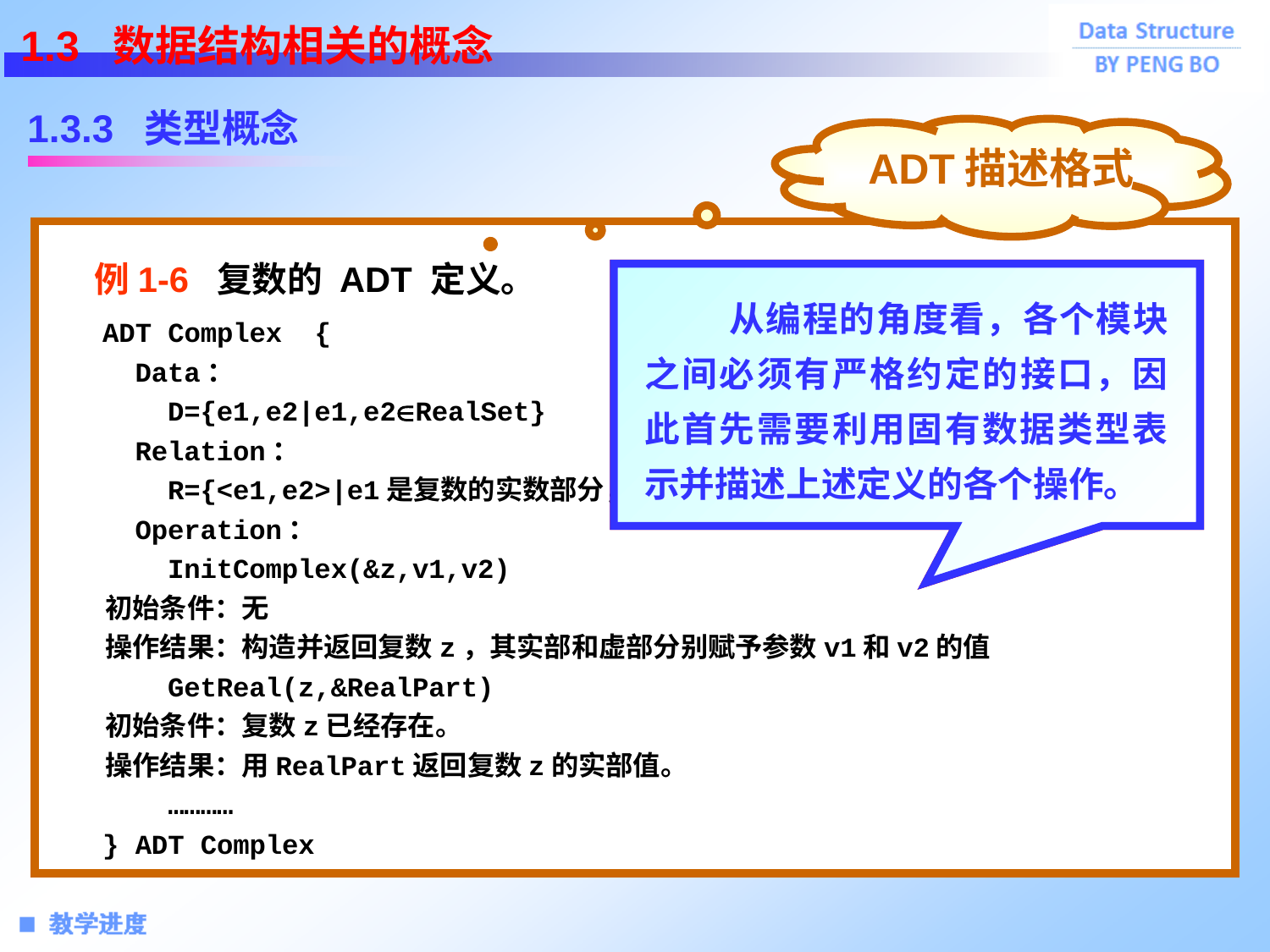

1.3  数据结构相关的概念

1.3.3  类型概念

ADT描述格式

      例1-6  复数的 ADT 定义。

        从定义的角度看，抽象数据类型中的每一个操作都应该力求功能单一且明确，并减少各操作的功能重叠。

        从编程的角度看，各个模块之间必须有严格约定的接口，因此首先需要利用固有数据类型表示并描述上述定义的各个操作。
    ADT Complex  {
      Data：
        D={e1,e2|e1,e2∈RealSet}
      Relation：
        R={<e1,e2>|e1是复数的实数部分，e2是复数的虚数部分}
      Operation：
        InitComplex(&z,v1,v2)
          初始条件：无
          操作结果：构造并返回复数z，其实部和虚部分别赋予参数v1和v2的值
        GetReal(z,&RealPart)
          初始条件：复数z已经存在。
          操作结果：用RealPart返回复数z的实部值。
        …………
    } ADT Complex